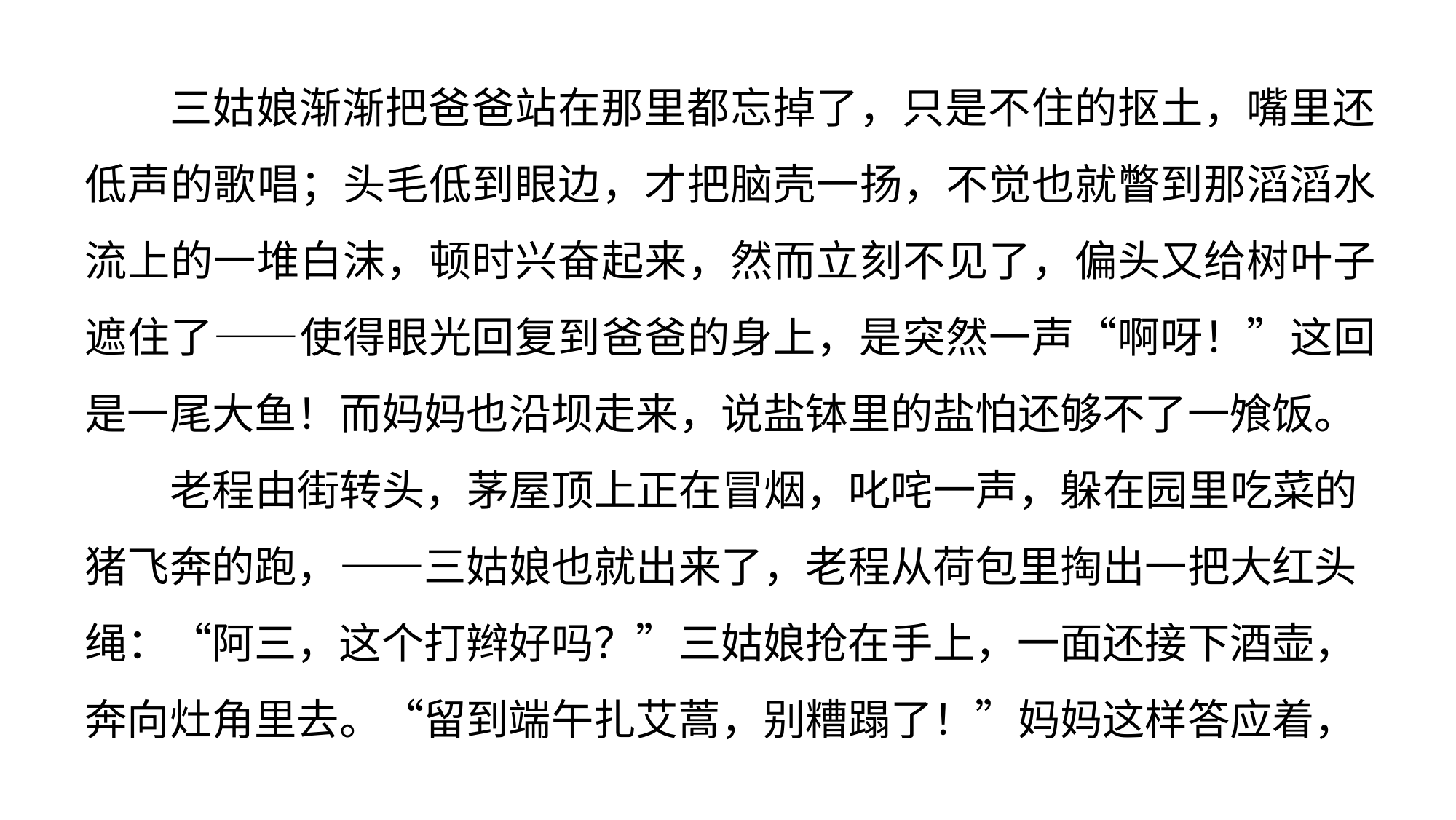

三姑娘渐渐把爸爸站在那里都忘掉了，只是不住的抠土，嘴里还低声的歌唱；头毛低到眼边，才把脑壳一扬，不觉也就瞥到那滔滔水流上的一堆白沫，顿时兴奋起来，然而立刻不见了，偏头又给树叶子遮住了——使得眼光回复到爸爸的身上，是突然一声“啊呀！”这回是一尾大鱼！而妈妈也沿坝走来，说盐钵里的盐怕还够不了一飧饭。
老程由街转头，茅屋顶上正在冒烟，叱咤一声，躲在园里吃菜的猪飞奔的跑，——三姑娘也就出来了，老程从荷包里掏出一把大红头绳：“阿三，这个打辫好吗？”三姑娘抢在手上，一面还接下酒壶，奔向灶角里去。“留到端午扎艾蒿，别糟蹋了！”妈妈这样答应着，